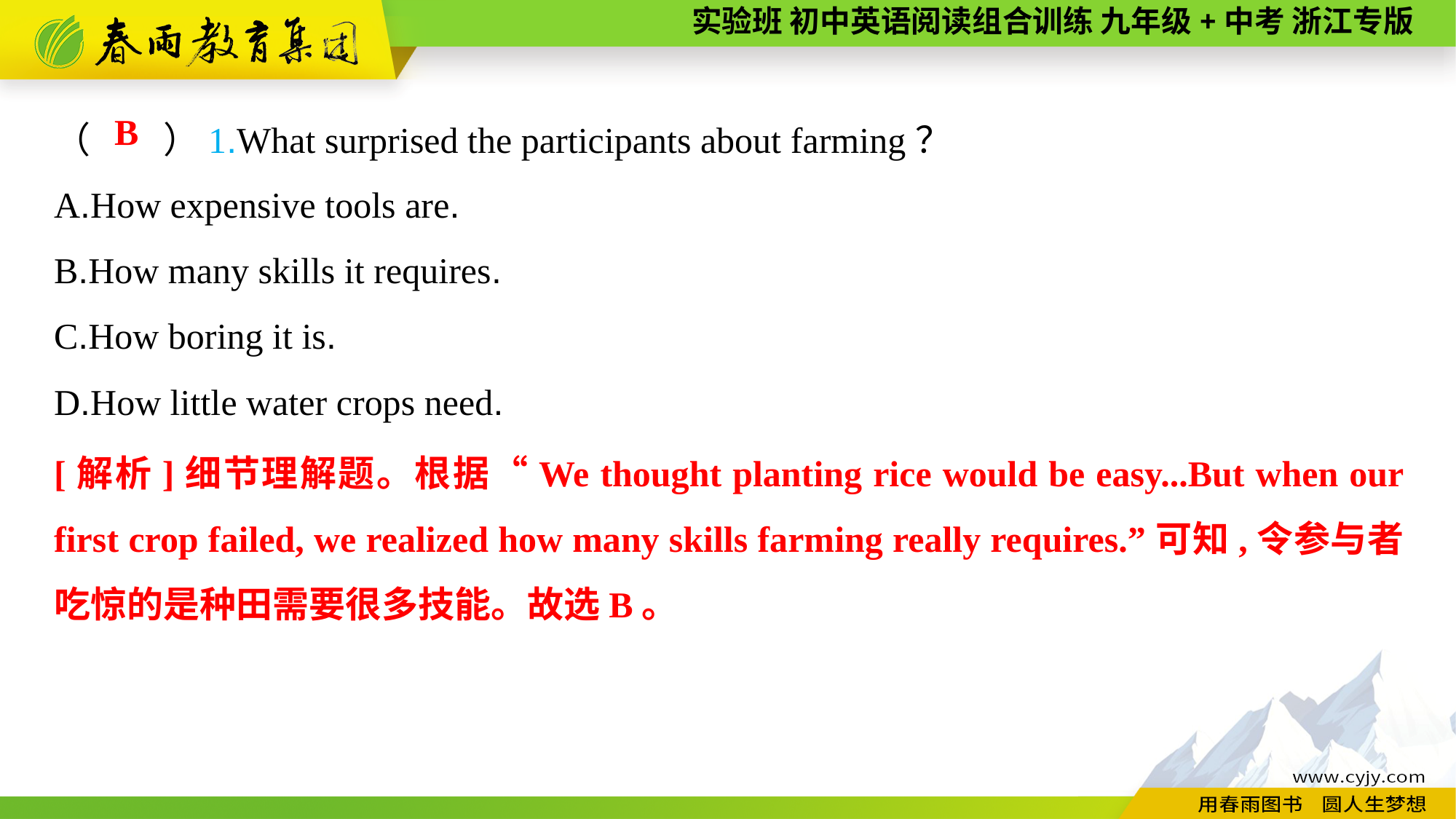

（　　）1.What surprised the participants about farming？
A.How expensive tools are.
B.How many skills it requires.
C.How boring it is.
D.How little water crops need.
B
[解析]细节理解题。根据“We thought planting rice would be easy...But when our first crop failed, we realized how many skills farming really requires.”可知,令参与者吃惊的是种田需要很多技能。故选B。